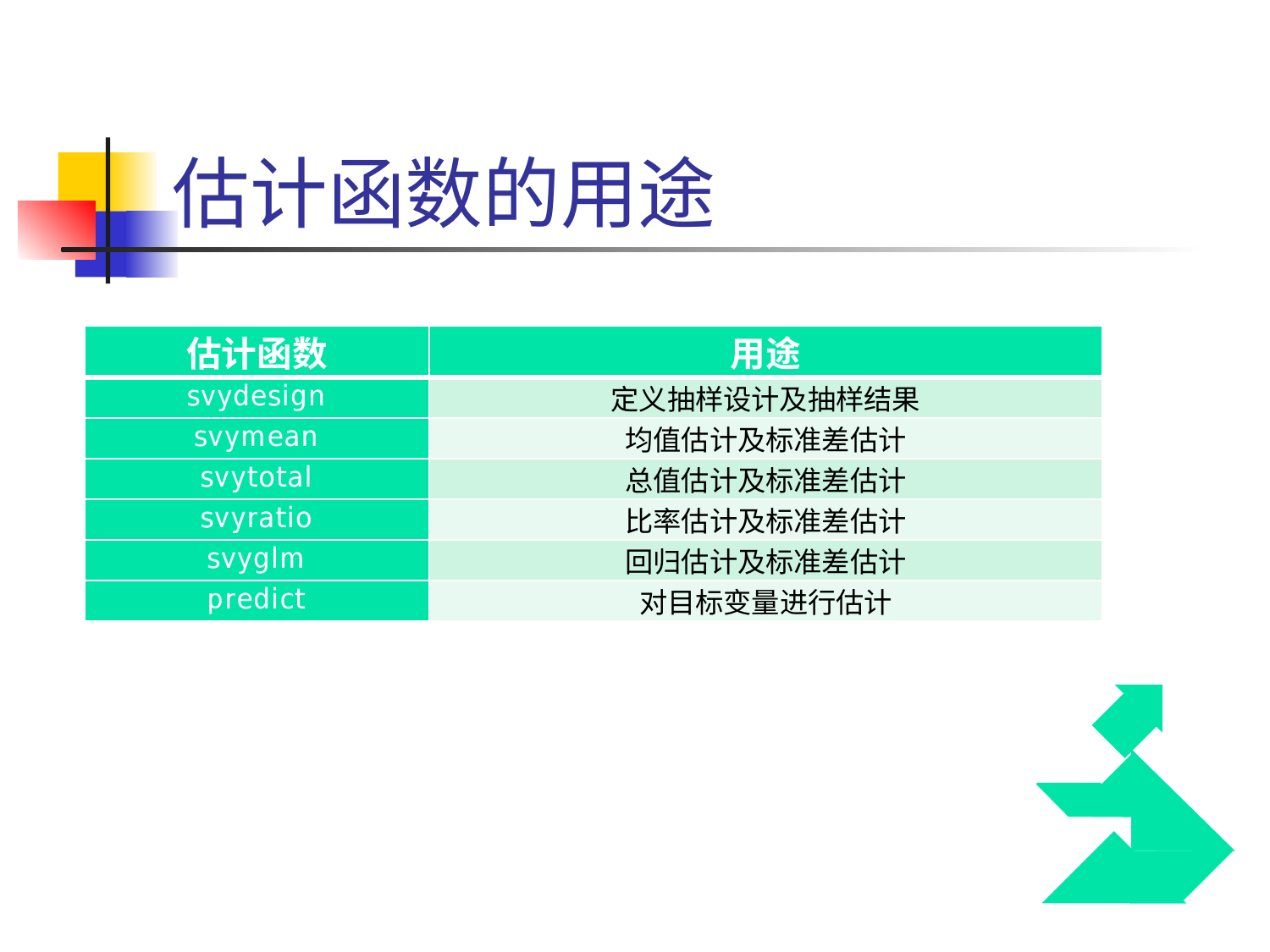

# 估计函数的用途
| 估计函数 | 用途 |
| --- | --- |
| svydesign | 定义抽样设计及抽样结果 |
| svymean | 均值估计及标准差估计 |
| svytotal | 总值估计及标准差估计 |
| svyratio | 比率估计及标准差估计 |
| svyglm | 回归估计及标准差估计 |
| predict | 对目标变量进行估计 |